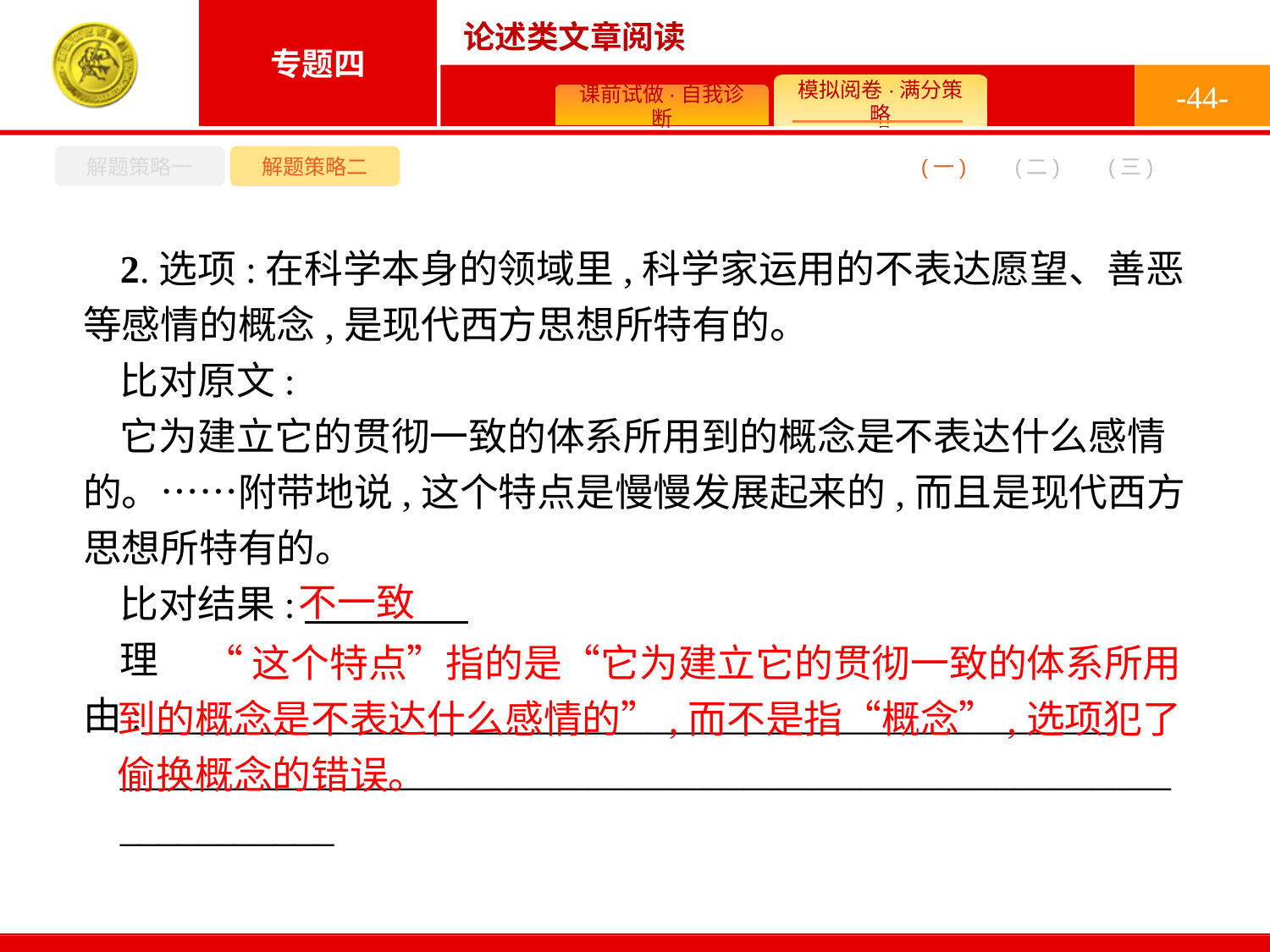

-44-
解题策略一
解题策略二
(二)
(一)
(三)
2.选项:在科学本身的领域里,科学家运用的不表达愿望、善恶等感情的概念,是现代西方思想所特有的。
比对原文:
它为建立它的贯彻一致的体系所用到的概念是不表达什么感情的。……附带地说,这个特点是慢慢发展起来的,而且是现代西方思想所特有的。
比对结果:
理由:__________________________________________________
______________________________________________________
___________
不一致
          “这个特点”指的是“它为建立它的贯彻一致的体系所用到的概念是不表达什么感情的”,而不是指“概念”,选项犯了偷换概念的错误。